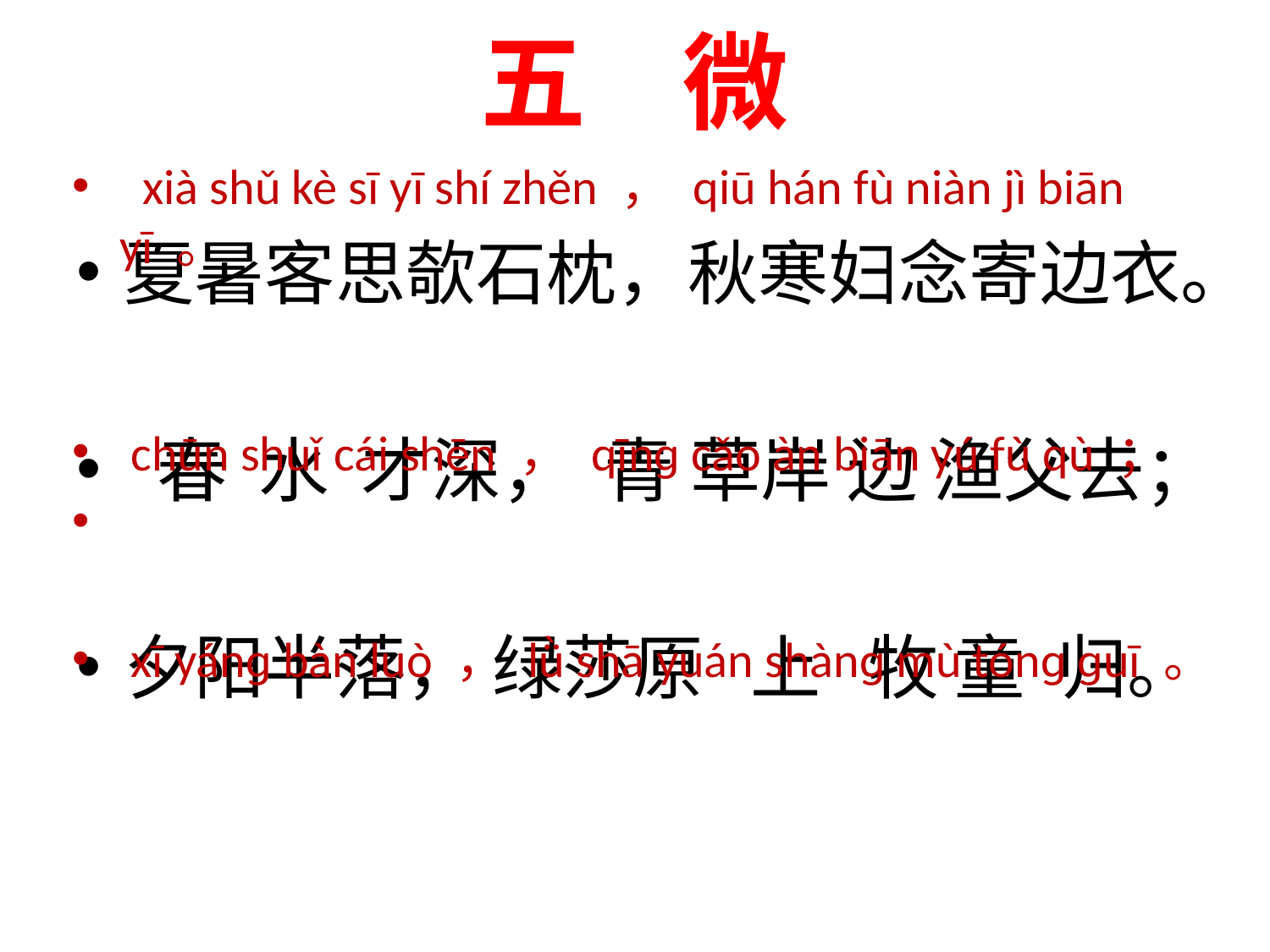

# 五    微
  xià shǔ kè sī yī shí zhěn ， qiū hán fù niàn jì biān yī 。

 chūn shuǐ cái shēn ， qīnɡ cǎo àn biān yú fù qù ；

 xī yánɡ bàn luò ， lǜ shā yuán shànɡ mù tónɡ ɡuī 。
夏暑客思欹石枕，秋寒妇念寄边衣。

 春  水  才深，  青 草岸 边 渔父去；

夕阳半落， 绿莎原   上   牧 童  归。